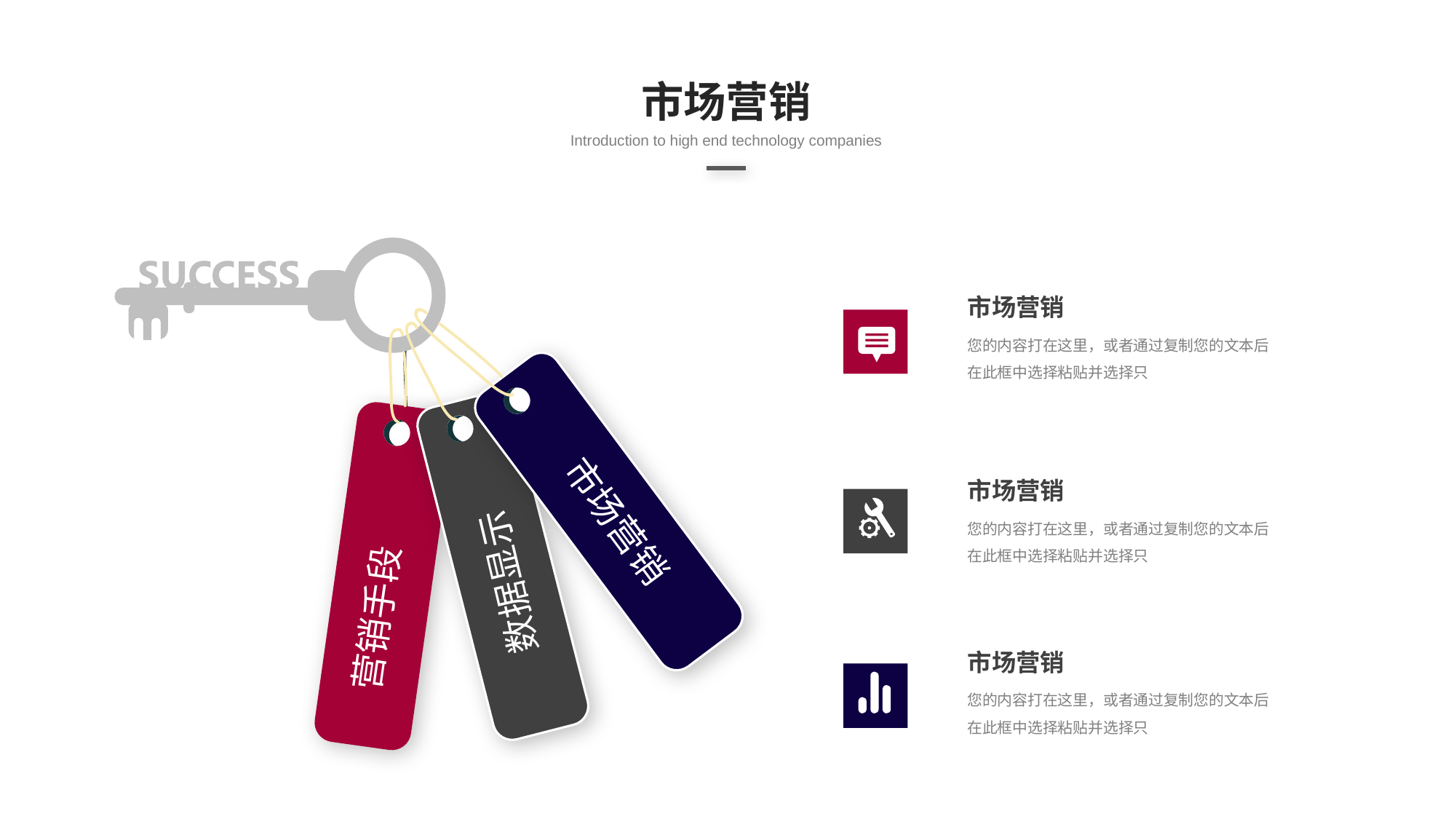

市场营销
Introduction to high end technology companies

市场营销
您的内容打在这里，或者通过复制您的文本后在此框中选择粘贴并选择只

市场营销
您的内容打在这里，或者通过复制您的文本后在此框中选择粘贴并选择只

市场营销
数据显示
营销手段
市场营销
您的内容打在这里，或者通过复制您的文本后在此框中选择粘贴并选择只